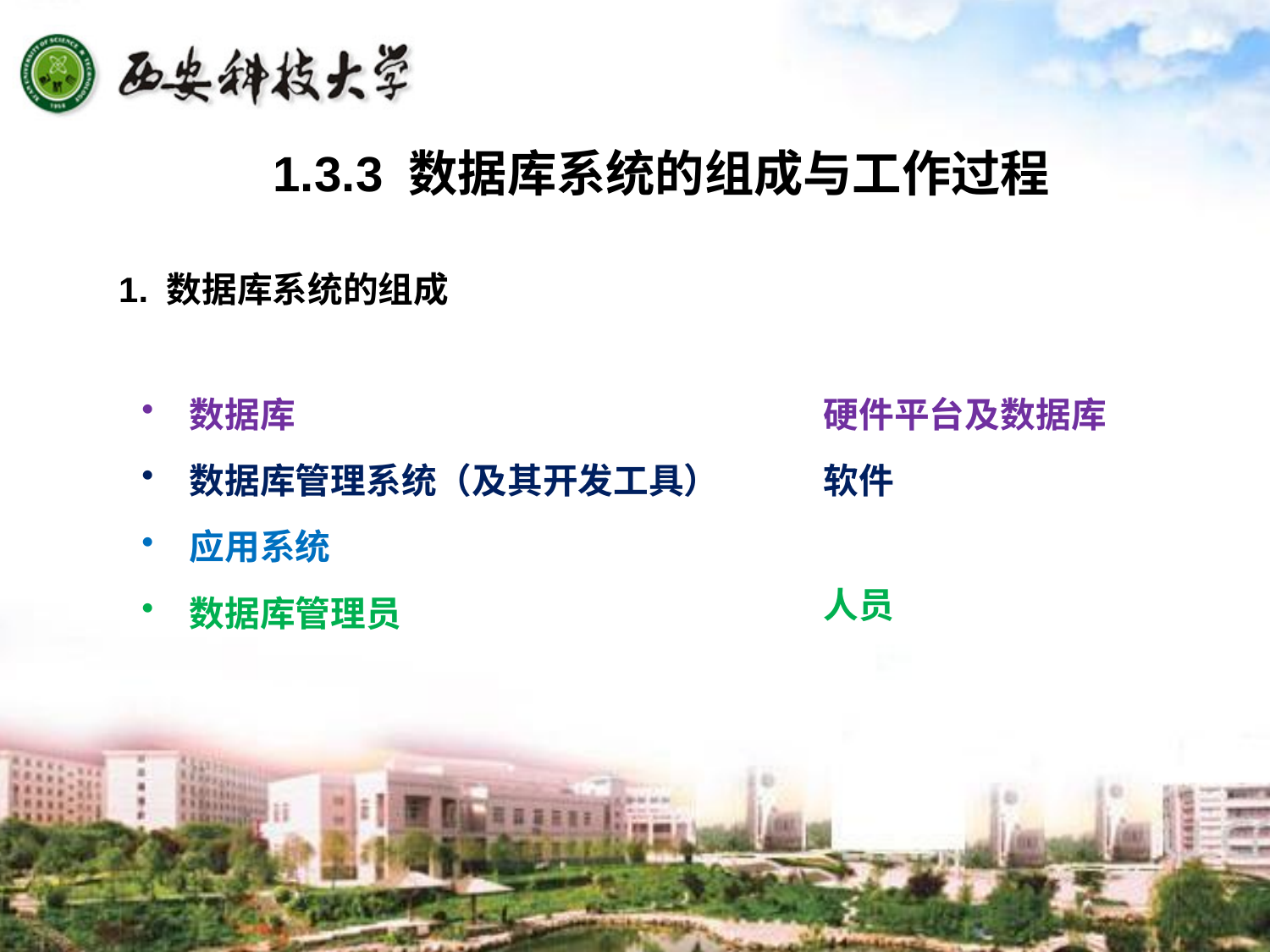

1.3.3 数据库系统的组成与工作过程
1. 数据库系统的组成

数据库
数据库管理系统（及其开发工具）
应用系统
数据库管理员
硬件平台及数据库
软件

人员